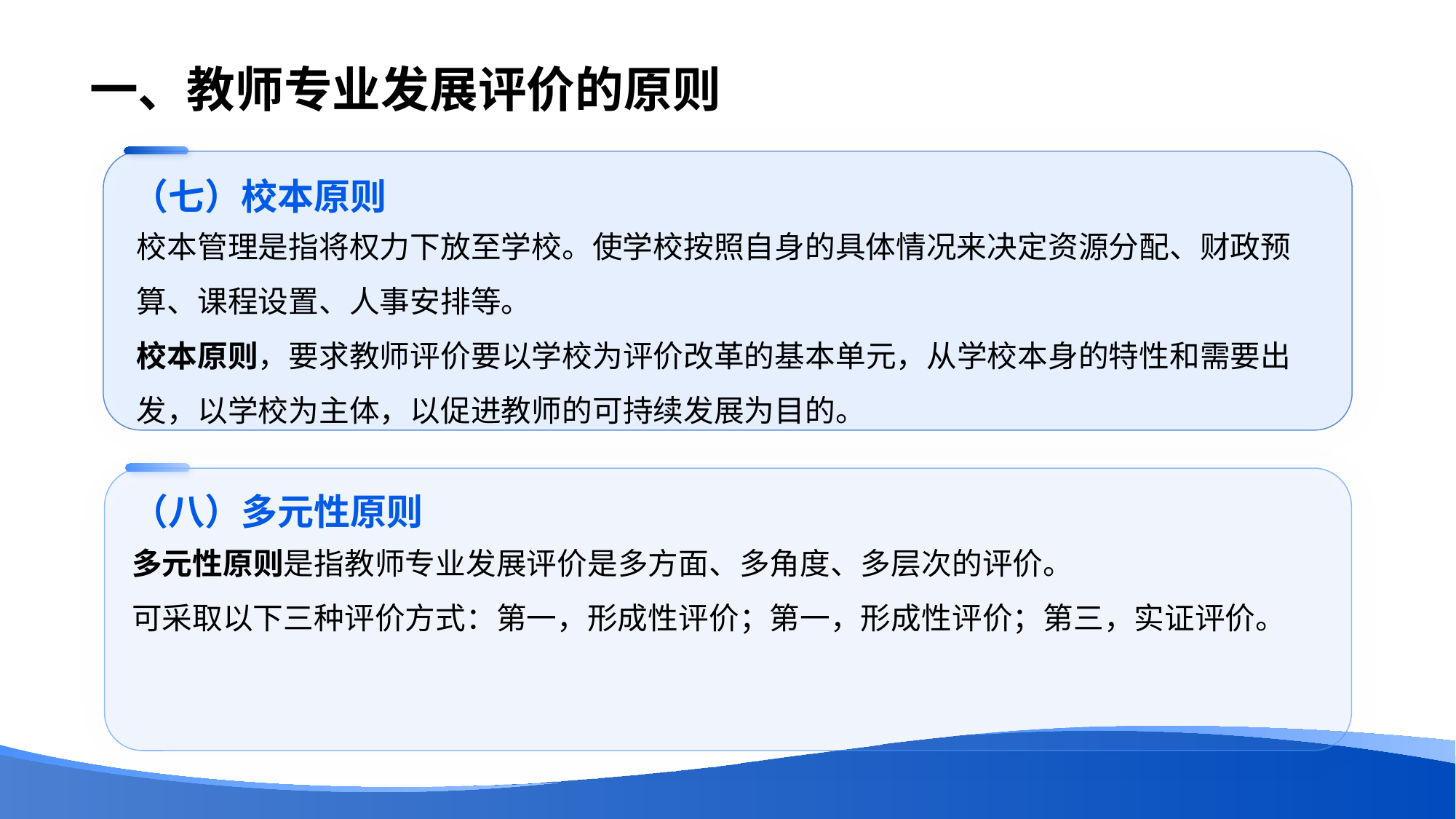

# 一、教师专业发展评价的原则

（七）校本原则

校本管理是指将权力下放至学校。使学校按照自身的具体情况来决定资源分配、财政预算、课程设置、人事安排等。
校本原则，要求教师评价要以学校为评价改革的基本单元，从学校本身的特性和需要出发，以学校为主体，以促进教师的可持续发展为目的。
（八）多元性原则

多元性原则是指教师专业发展评价是多方面、多角度、多层次的评价。
可采取以下三种评价方式：第一，形成性评价；第一，形成性评价；第三，实证评价。